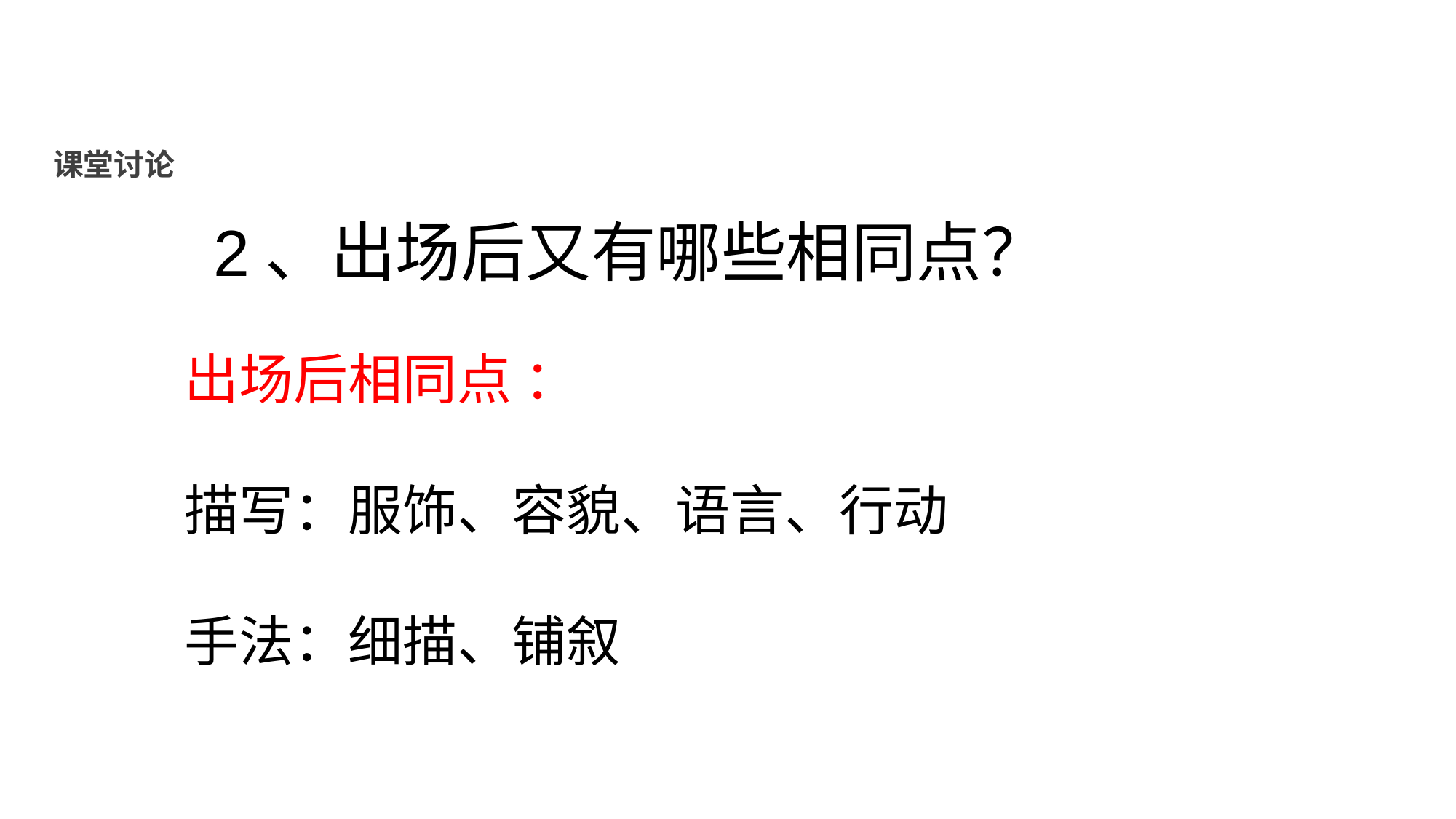

课堂讨论
2、出场后又有哪些相同点？
出场后相同点 ：

描写：服饰、容貌、语言、行动

手法：细描、铺叙

44